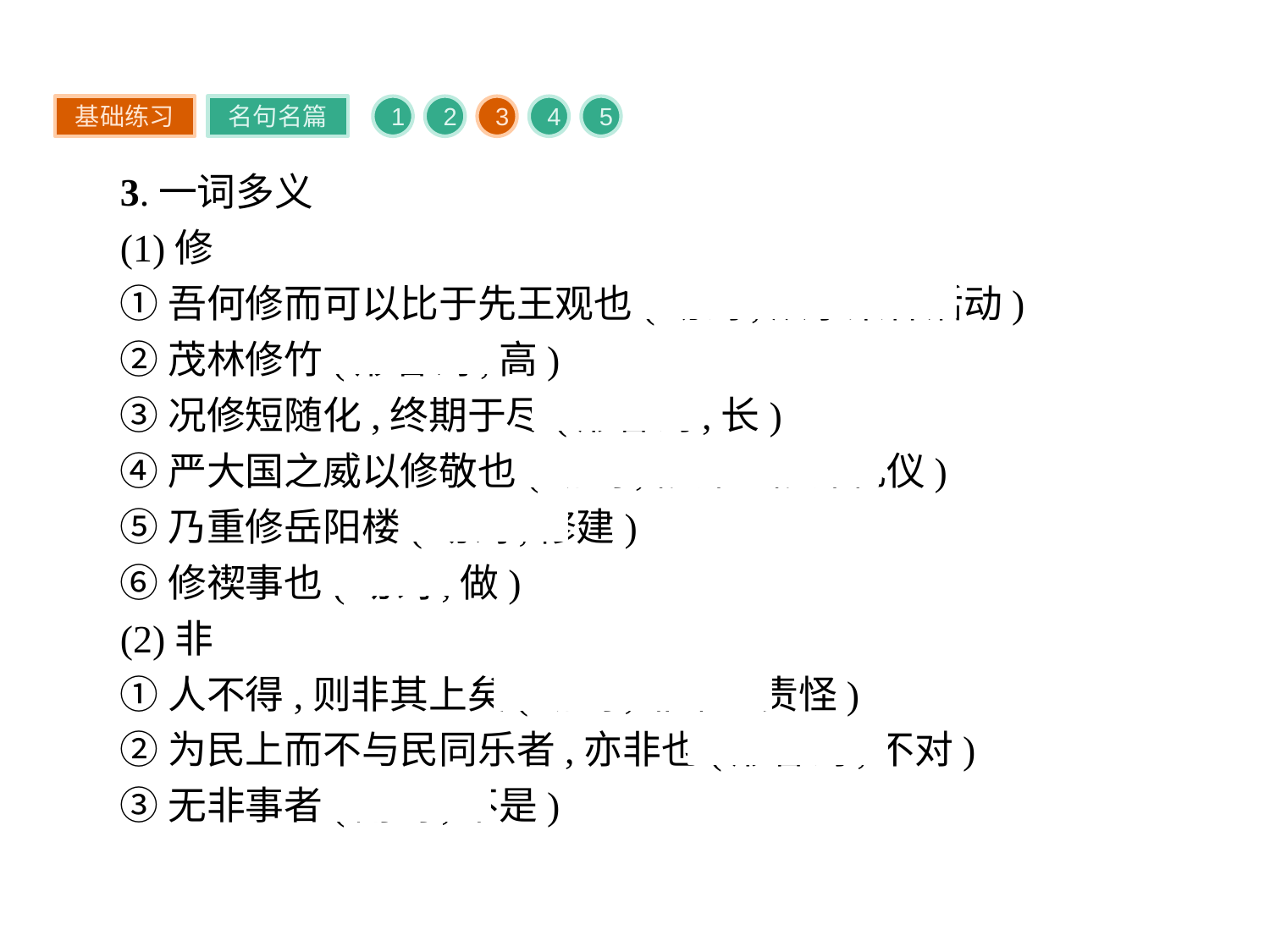

基础练习
名句名篇
1
2
3
4
5
3.一词多义
(1)修
①吾何修而可以比于先王观也(动词,从事某种活动)
②茂林修竹(形容词,高)
③况修短随化,终期于尽(形容词,长)
④严大国之威以修敬也(动词,修饰、修饰礼仪)
⑤乃重修岳阳楼(动词,修建)
⑥修禊事也(动词,做)
(2)非
①人不得,则非其上矣(动词,非难、责怪)
②为民上而不与民同乐者,亦非也(形容词,不对)
③无非事者(副词,不是)